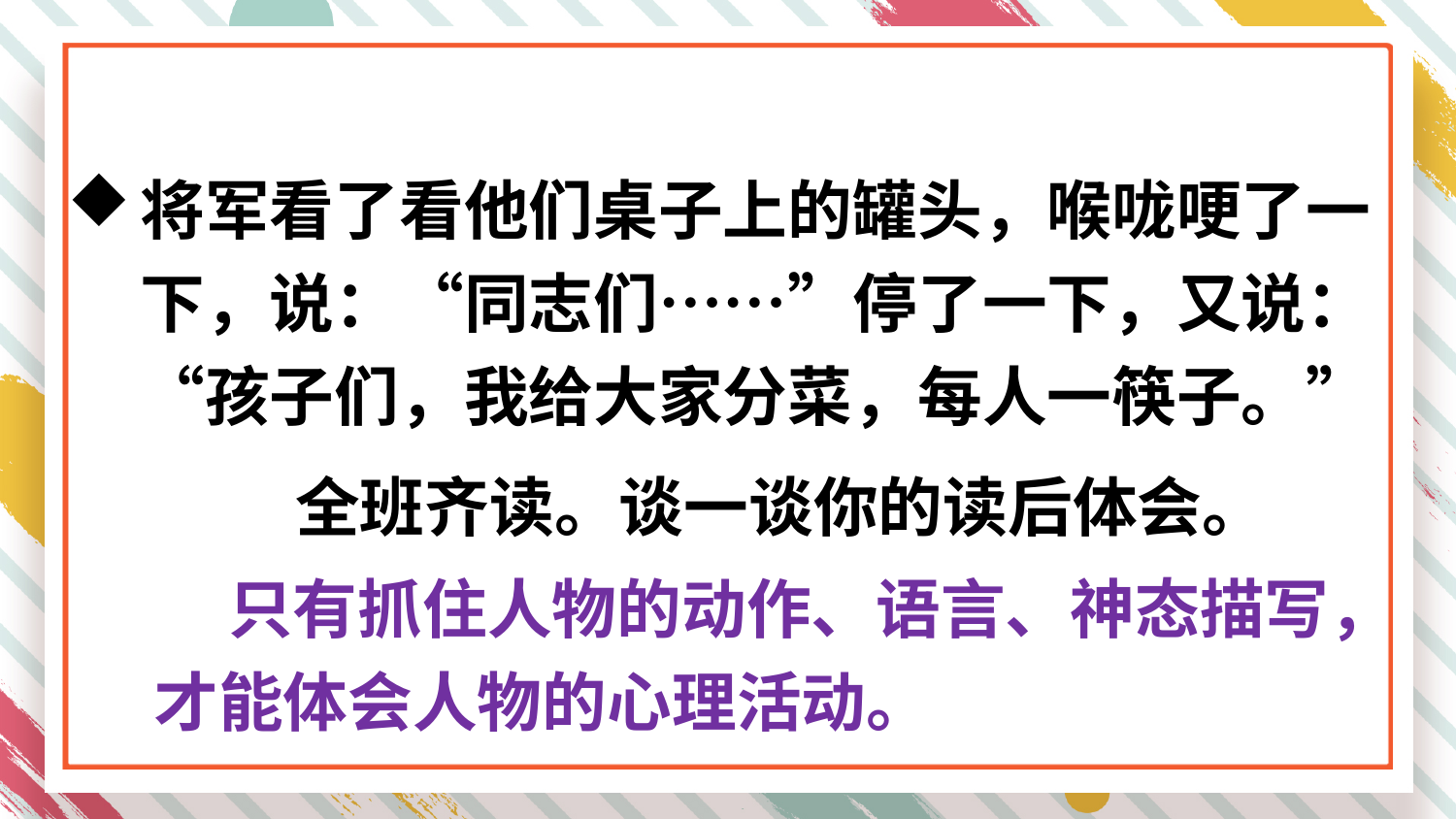

将军看了看他们桌子上的罐头，喉咙哽了一下，说：“同志们……”停了一下，又说：“孩子们，我给大家分菜，每人一筷子。”
全班齐读。谈一谈你的读后体会。
    只有抓住人物的动作、语言、神态描写，才能体会人物的心理活动。